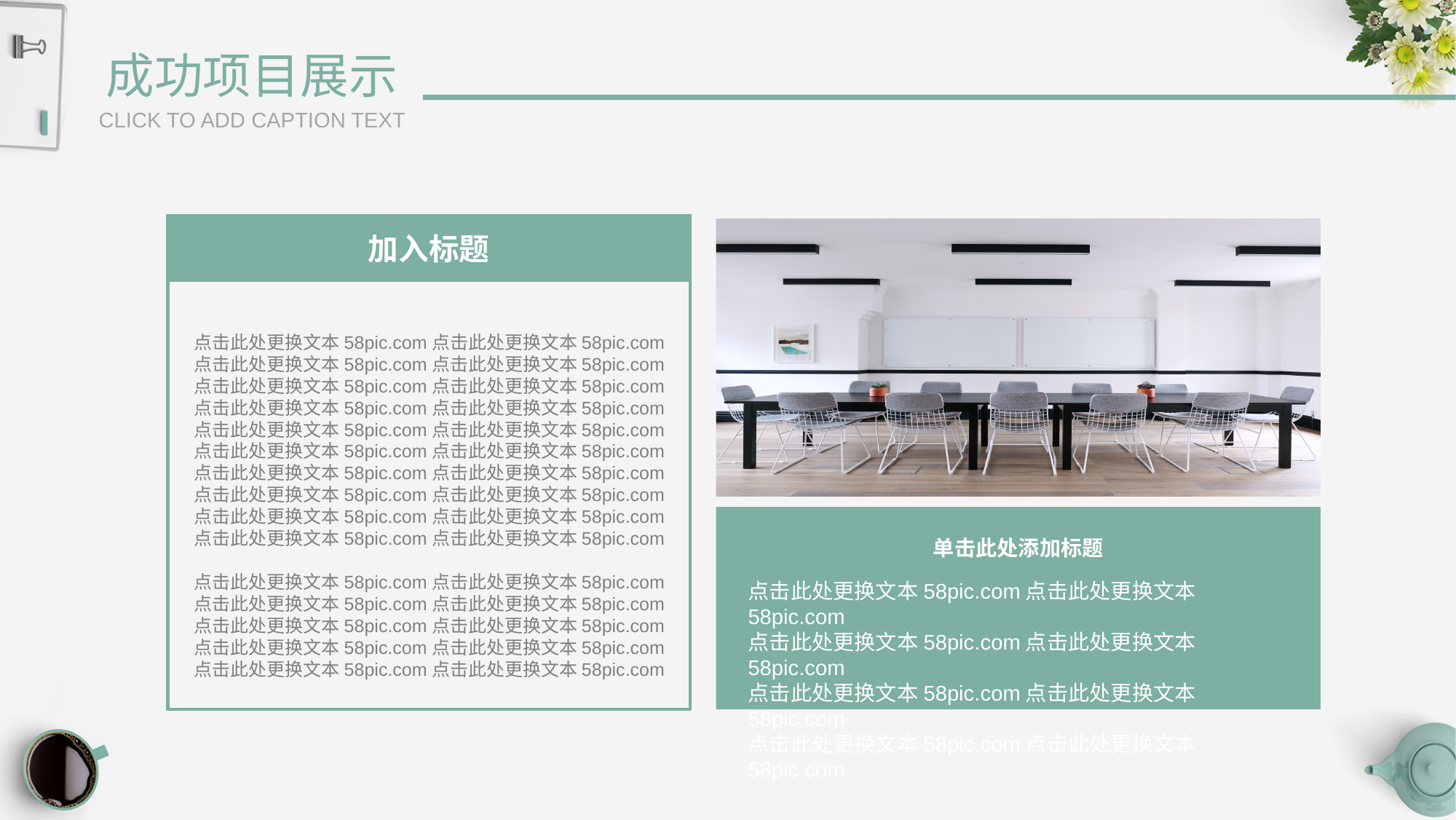

成功项目展示

CLICK TO ADD CAPTION TEXT

加入标题
点击此处更换文本58pic.com点击此处更换文本58pic.com
点击此处更换文本58pic.com点击此处更换文本58pic.com
点击此处更换文本58pic.com点击此处更换文本58pic.com
点击此处更换文本58pic.com点击此处更换文本58pic.com
点击此处更换文本58pic.com点击此处更换文本58pic.com
点击此处更换文本58pic.com点击此处更换文本58pic.com
点击此处更换文本58pic.com点击此处更换文本58pic.com
点击此处更换文本58pic.com点击此处更换文本58pic.com
点击此处更换文本58pic.com点击此处更换文本58pic.com
点击此处更换文本58pic.com点击此处更换文本58pic.com

点击此处更换文本58pic.com点击此处更换文本58pic.com
点击此处更换文本58pic.com点击此处更换文本58pic.com
点击此处更换文本58pic.com点击此处更换文本58pic.com
点击此处更换文本58pic.com点击此处更换文本58pic.com
点击此处更换文本58pic.com点击此处更换文本58pic.com

单击此处添加标题
点击此处更换文本58pic.com点击此处更换文本58pic.com
点击此处更换文本58pic.com点击此处更换文本58pic.com
点击此处更换文本58pic.com点击此处更换文本58pic.com
点击此处更换文本58pic.com点击此处更换文本58pic.com